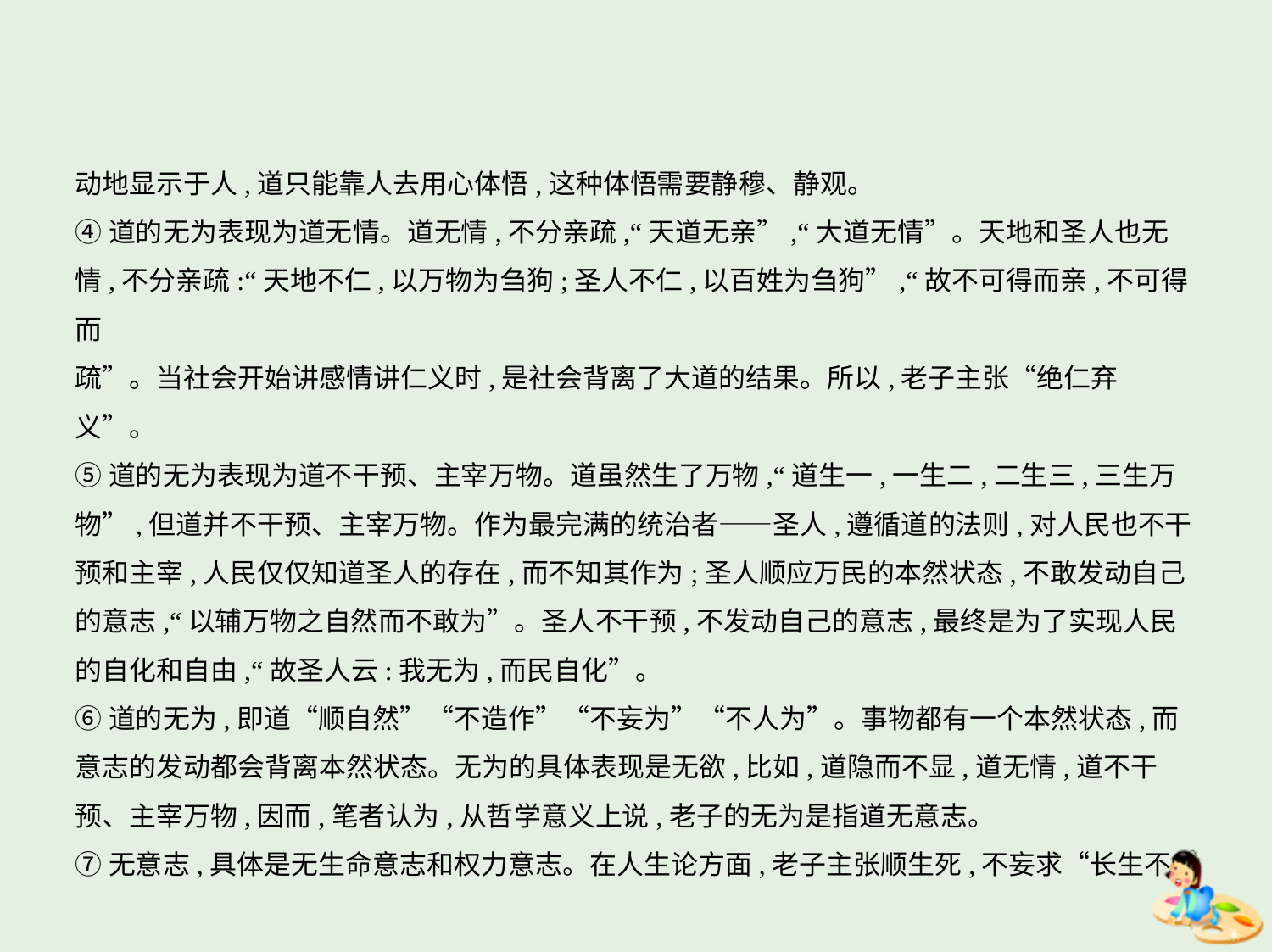

动地显示于人,道只能靠人去用心体悟,这种体悟需要静穆、静观。
④道的无为表现为道无情。道无情,不分亲疏,“天道无亲”,“大道无情”。天地和圣人也无
情,不分亲疏:“天地不仁,以万物为刍狗;圣人不仁,以百姓为刍狗”,“故不可得而亲,不可得而
疏”。当社会开始讲感情讲仁义时,是社会背离了大道的结果。所以,老子主张“绝仁弃
义”。
⑤道的无为表现为道不干预、主宰万物。道虽然生了万物,“道生一,一生二,二生三,三生万
物”,但道并不干预、主宰万物。作为最完满的统治者——圣人,遵循道的法则,对人民也不干
预和主宰,人民仅仅知道圣人的存在,而不知其作为;圣人顺应万民的本然状态,不敢发动自己
的意志,“以辅万物之自然而不敢为”。圣人不干预,不发动自己的意志,最终是为了实现人民
的自化和自由,“故圣人云:我无为,而民自化”。
⑥道的无为,即道“顺自然”“不造作”“不妄为”“不人为”。事物都有一个本然状态,而
意志的发动都会背离本然状态。无为的具体表现是无欲,比如,道隐而不显,道无情,道不干
预、主宰万物,因而,笔者认为,从哲学意义上说,老子的无为是指道无意志。
⑦无意志,具体是无生命意志和权力意志。在人生论方面,老子主张顺生死,不妄求“长生不